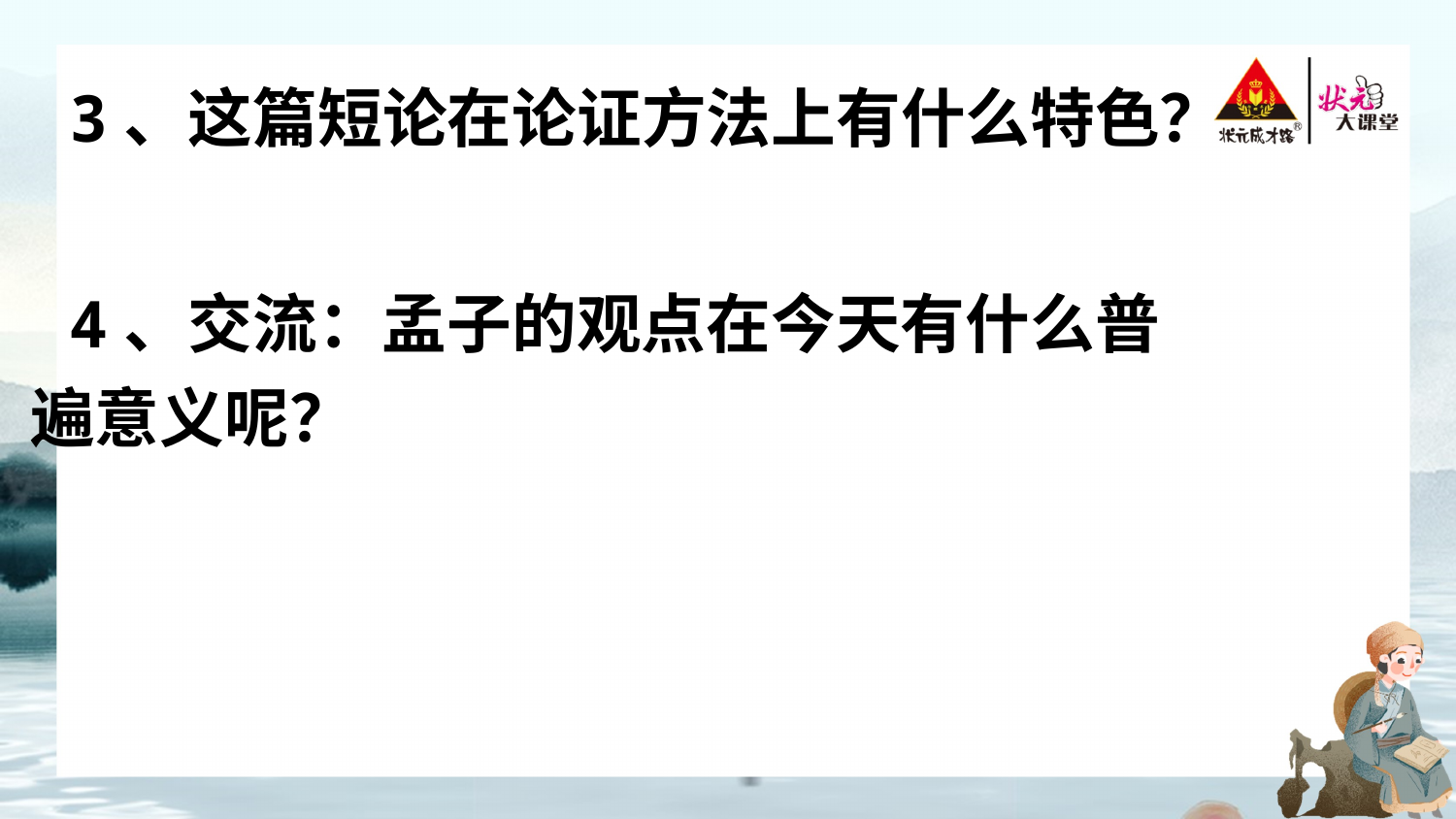

3、这篇短论在论证方法上有什么特色？

 4、交流：孟子的观点在今天有什么普遍意义呢？